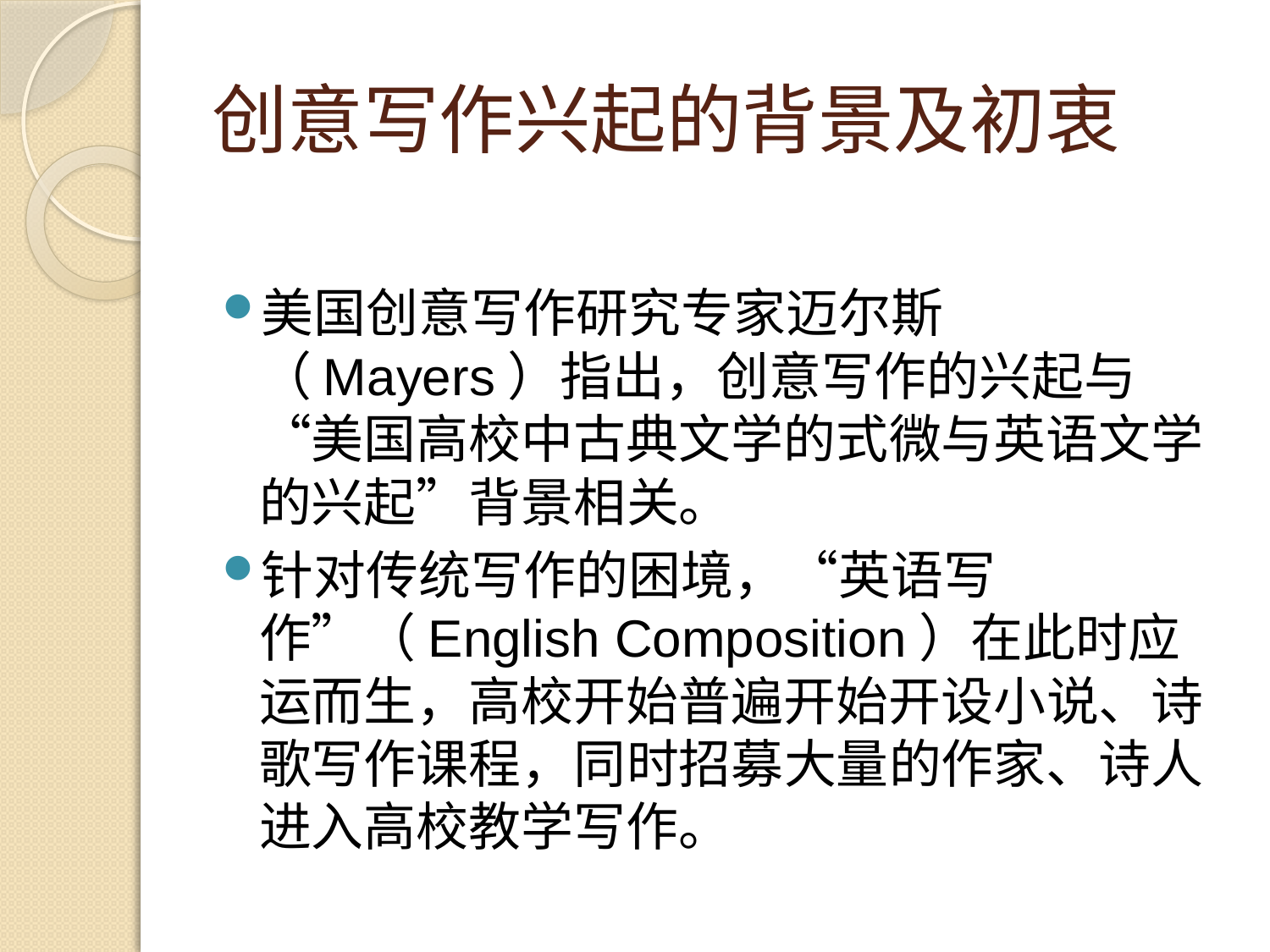

# 创意写作兴起的背景及初衷

美国创意写作研究专家迈尔斯（Mayers）指出，创意写作的兴起与“美国高校中古典文学的式微与英语文学的兴起”背景相关。
针对传统写作的困境，“英语写作”（English Composition）在此时应运而生，高校开始普遍开始开设小说、诗歌写作课程，同时招募大量的作家、诗人进入高校教学写作。